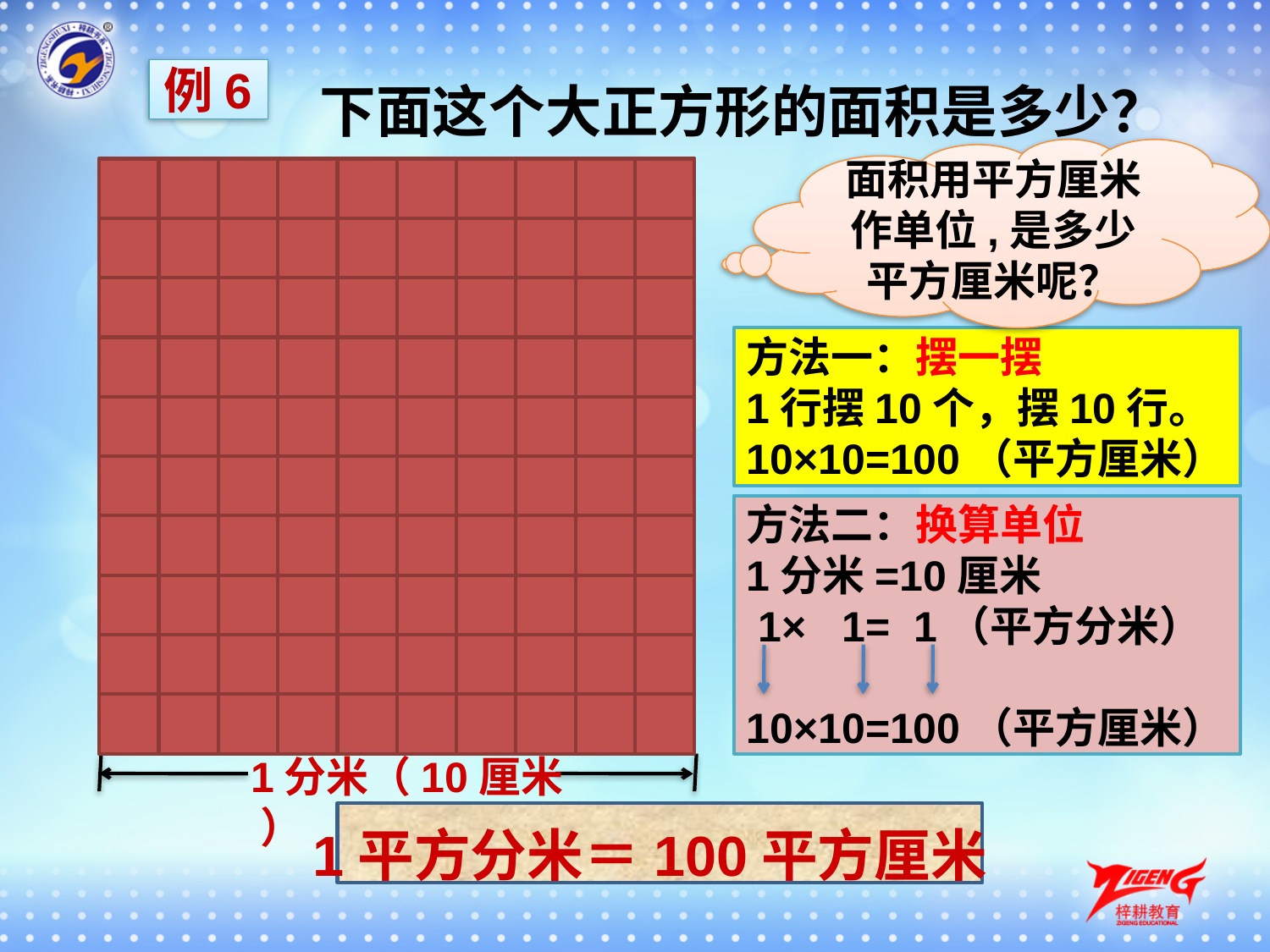

例6
  下面这个大正方形的面积是多少？
面积用平方厘米作单位,是多少平方厘米呢？

1分米（10厘米 ）

方法一：摆一摆
1行摆10个，摆10行。
10×10=100（平方厘米）

方法二：换算单位
1分米=10厘米
 1×   1=  1（平方分米）

10×10=100（平方厘米）

1平方分米＝100平方厘米